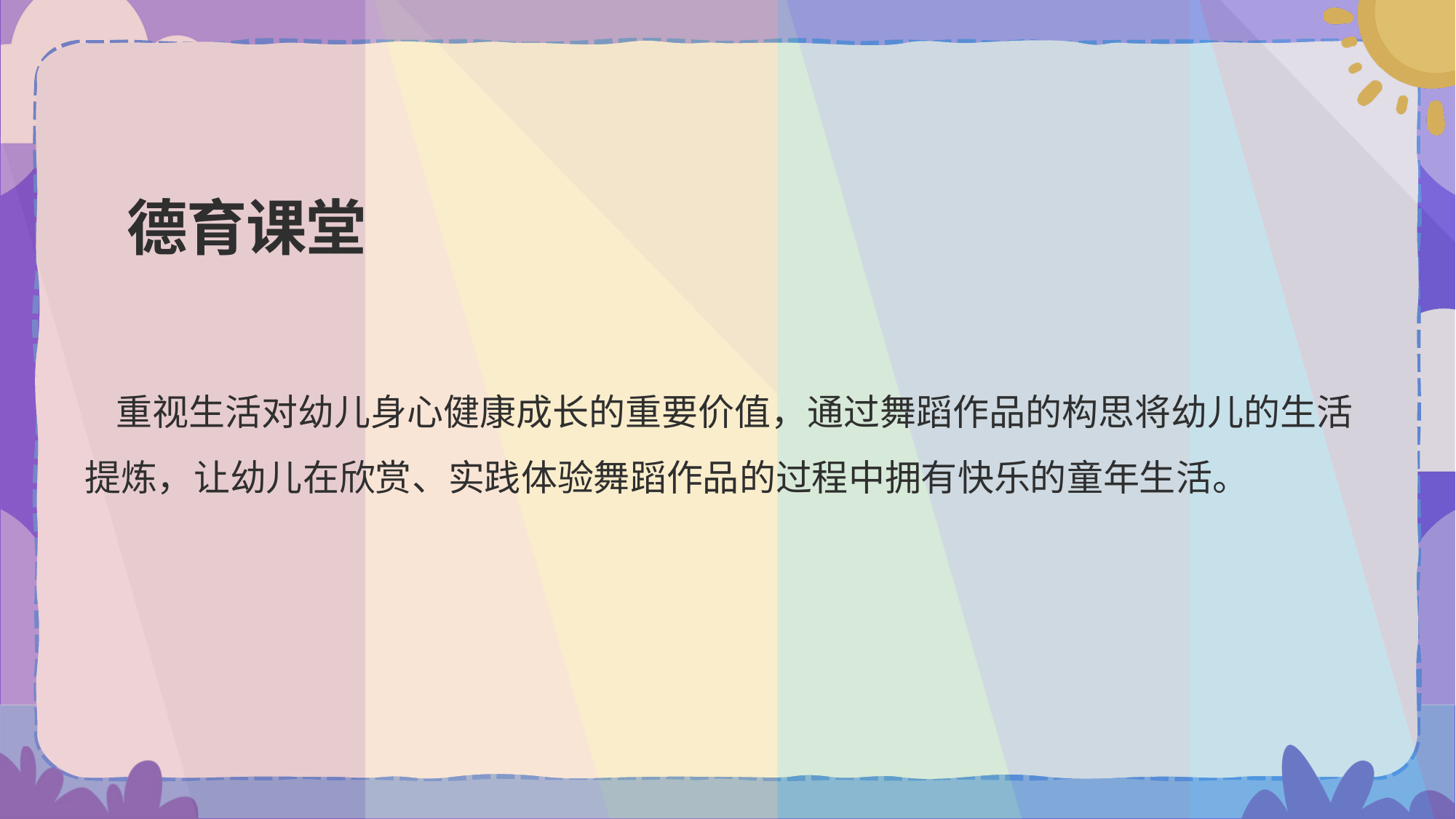

# 德育课堂
    重视生活对幼儿身心健康成长的重要价值，通过舞蹈作品的构思将幼儿的生活
提炼，让幼儿在欣赏、实践体验舞蹈作品的过程中拥有快乐的童年生活。